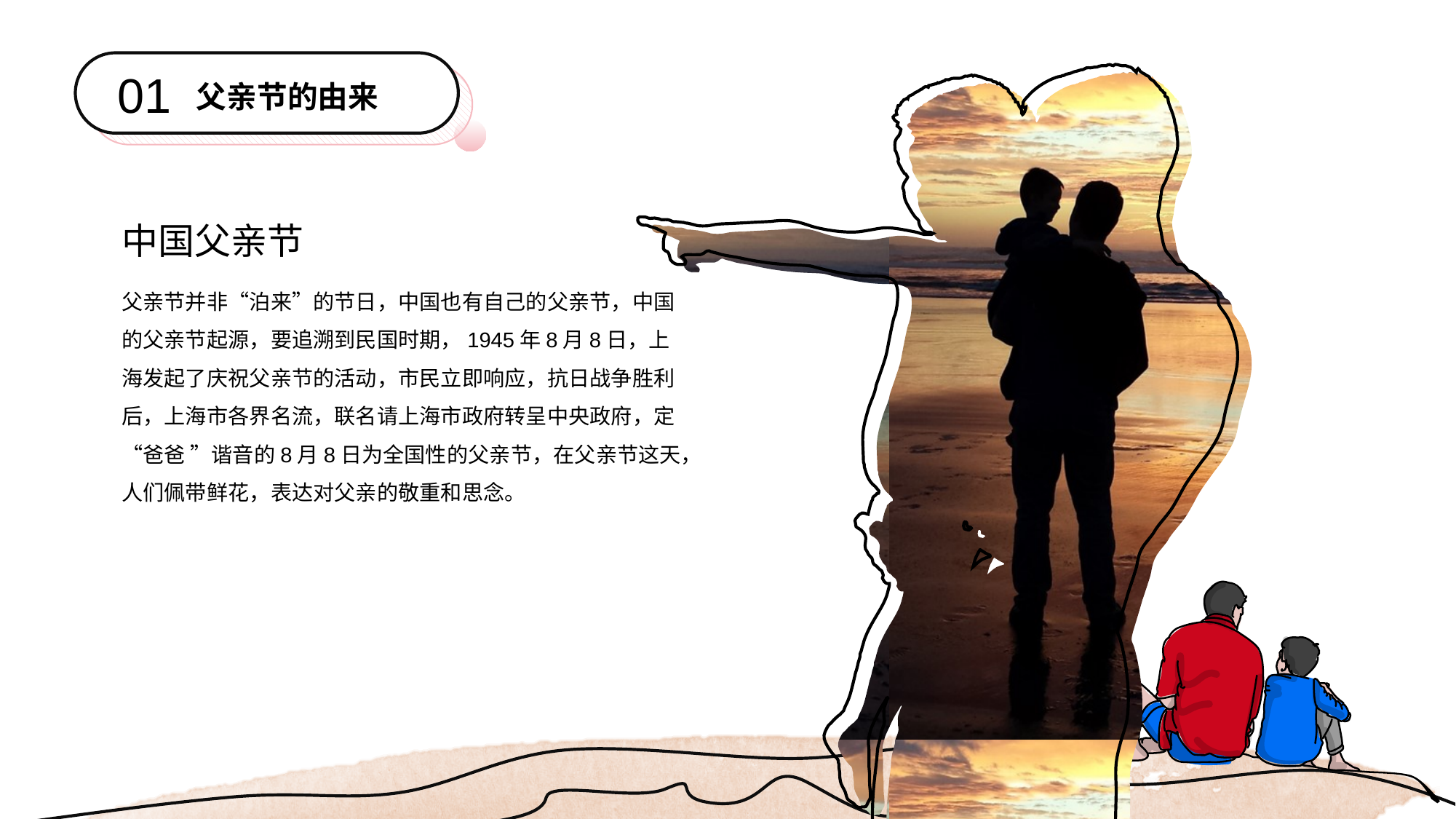

01

父亲节的由来

中国父亲节
父亲节并非“泊来”的节日，中国也有自己的父亲节，中国的父亲节起源，要追溯到民国时期，1945年8月8日，上海发起了庆祝父亲节的活动，市民立即响应，抗日战争胜利后，上海市各界名流，联名请上海市政府转呈中央政府，定“爸爸 ”谐音的8月8日为全国性的父亲节，在父亲节这天，人们佩带鲜花，表达对父亲的敬重和思念。